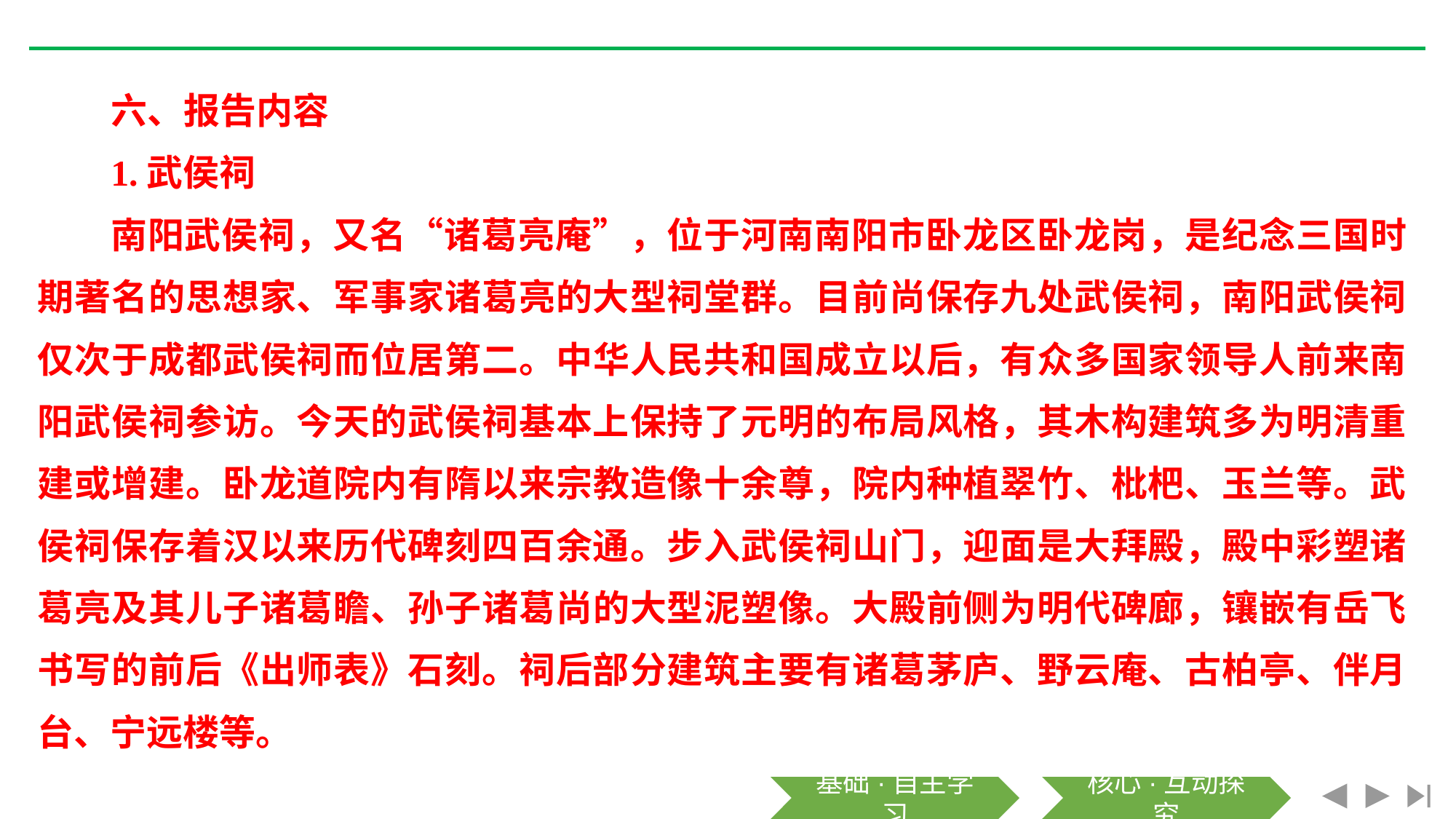

六、报告内容
1.武侯祠
南阳武侯祠，又名“诸葛亮庵”，位于河南南阳市卧龙区卧龙岗，是纪念三国时期著名的思想家、军事家诸葛亮的大型祠堂群。目前尚保存九处武侯祠，南阳武侯祠仅次于成都武侯祠而位居第二。中华人民共和国成立以后，有众多国家领导人前来南阳武侯祠参访。今天的武侯祠基本上保持了元明的布局风格，其木构建筑多为明清重建或增建。卧龙道院内有隋以来宗教造像十余尊，院内种植翠竹、枇杷、玉兰等。武侯祠保存着汉以来历代碑刻四百余通。步入武侯祠山门，迎面是大拜殿，殿中彩塑诸葛亮及其儿子诸葛瞻、孙子诸葛尚的大型泥塑像。大殿前侧为明代碑廊，镶嵌有岳飞书写的前后《出师表》石刻。祠后部分建筑主要有诸葛茅庐、野云庵、古柏亭、伴月台、宁远楼等。